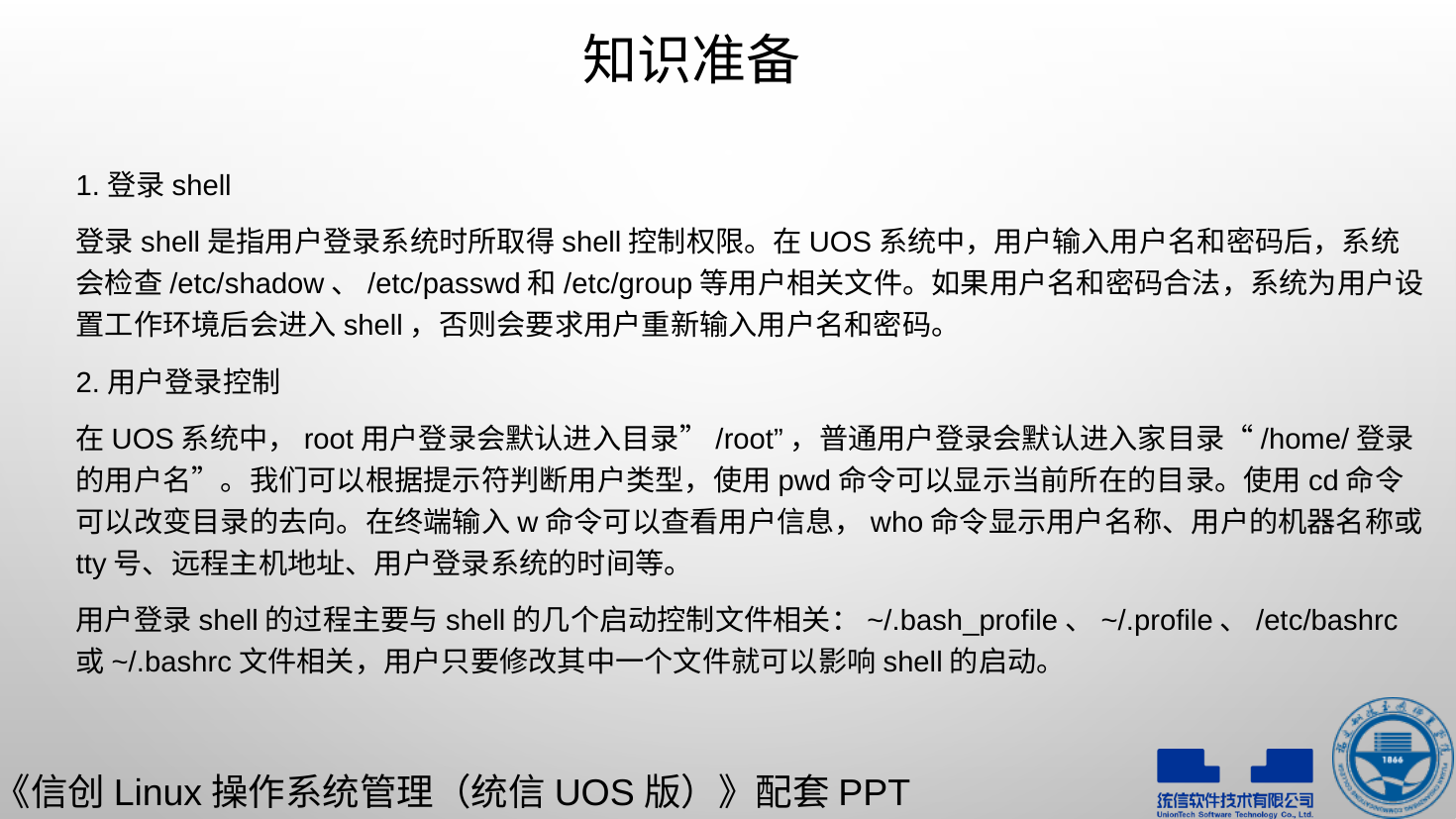

# 知识准备
1.登录shell
登录shell是指用户登录系统时所取得shell控制权限。在UOS系统中，用户输入用户名和密码后，系统会检查/etc/shadow、/etc/passwd和/etc/group等用户相关文件。如果用户名和密码合法，系统为用户设置工作环境后会进入shell，否则会要求用户重新输入用户名和密码。
2.用户登录控制
在UOS系统中，root用户登录会默认进入目录”/root”，普通用户登录会默认进入家目录“/home/登录的用户名”。我们可以根据提示符判断用户类型，使用pwd命令可以显示当前所在的目录。使用cd命令可以改变目录的去向。在终端输入w命令可以查看用户信息，who命令显示用户名称、用户的机器名称或tty号、远程主机地址、用户登录系统的时间等。
用户登录shell的过程主要与shell的几个启动控制文件相关：~/.bash_profile、~/.profile、/etc/bashrc或~/.bashrc文件相关，用户只要修改其中一个文件就可以影响shell的启动。